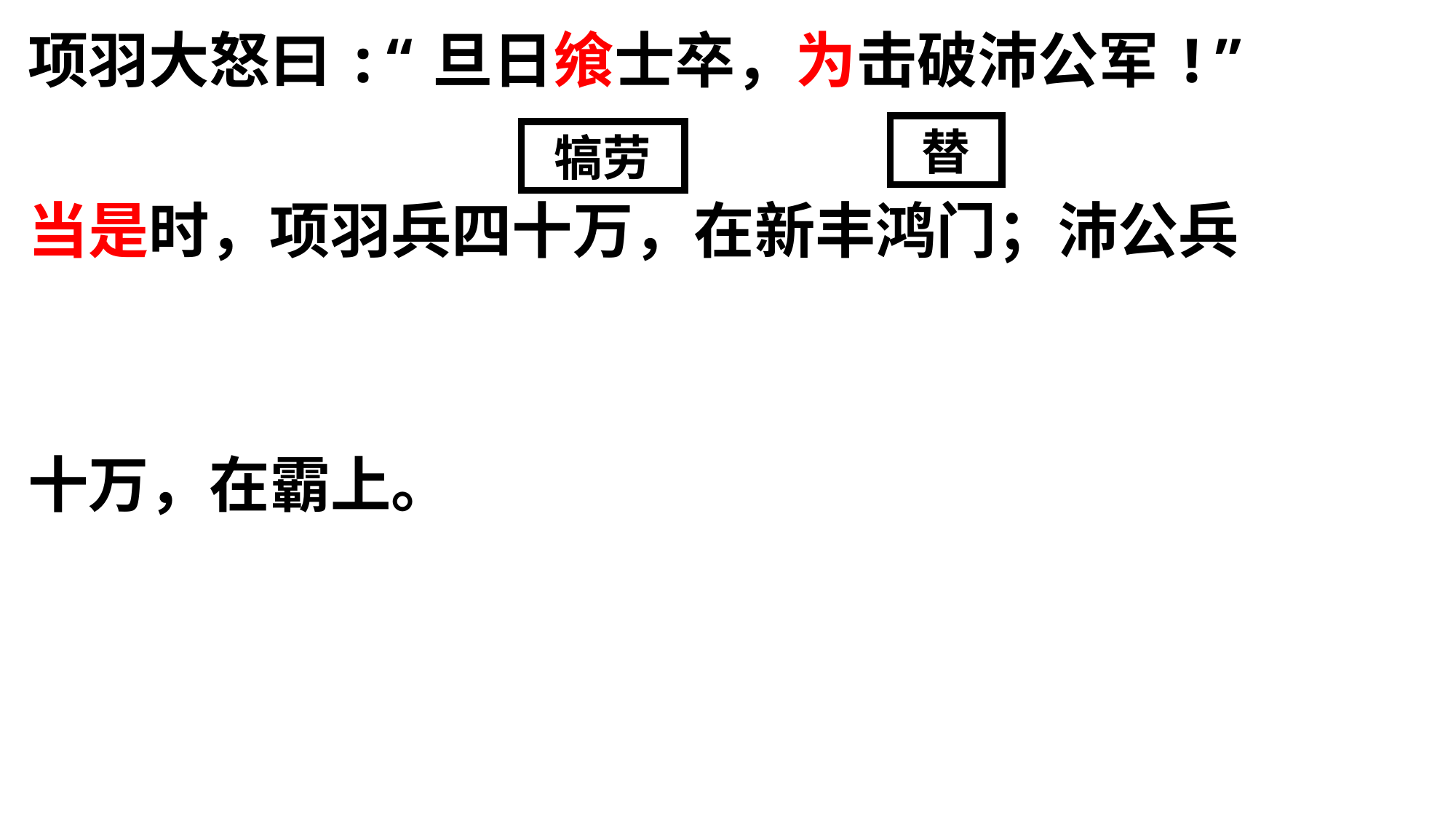

项羽大怒曰:“旦日飨士卒，为击破沛公军!”

当是时，项羽兵四十万，在新丰鸿门；沛公兵

十万，在霸上。
替
犒劳